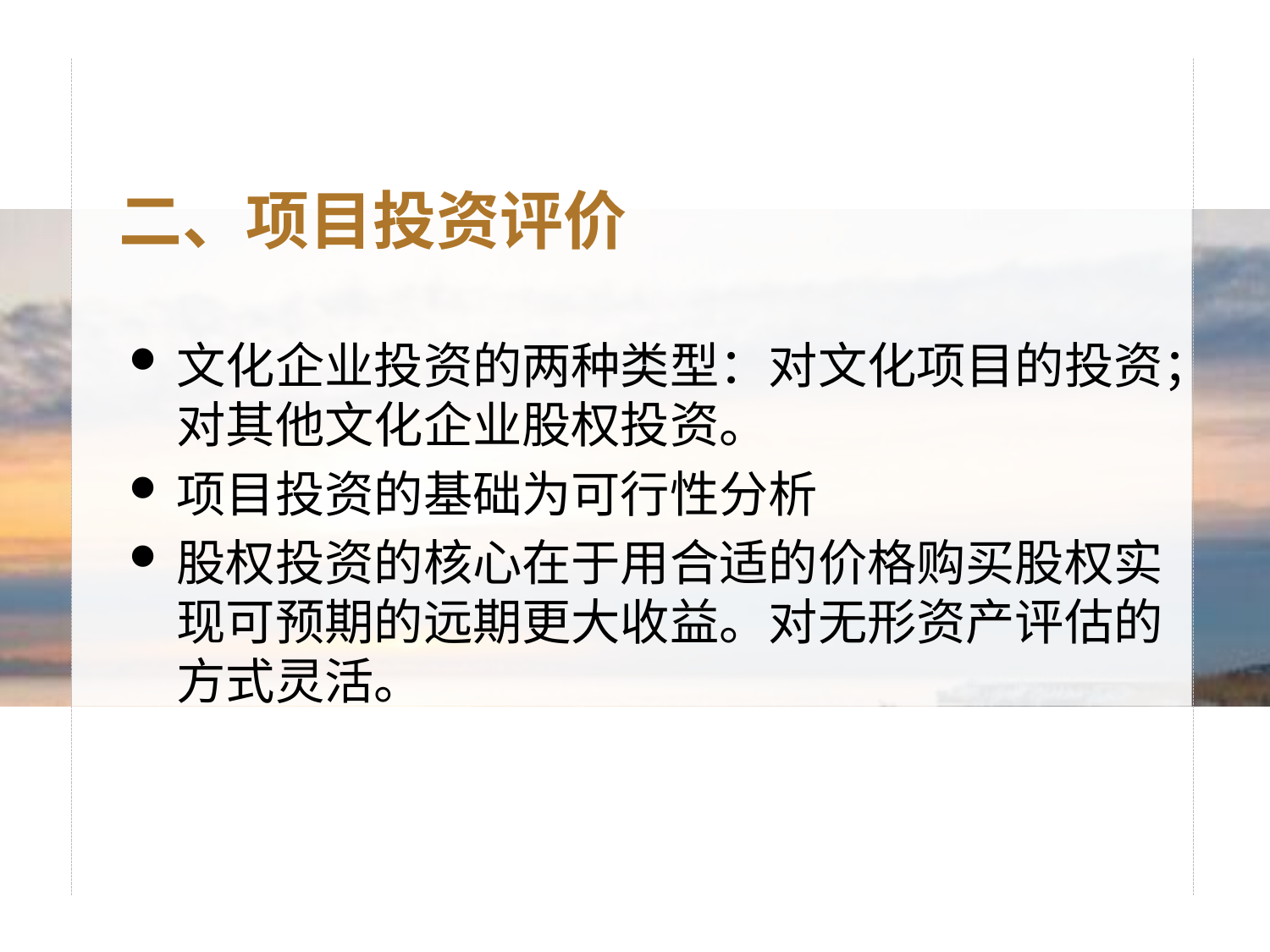

二、项目投资评价
文化企业投资的两种类型：对文化项目的投资；对其他文化企业股权投资。
项目投资的基础为可行性分析
股权投资的核心在于用合适的价格购买股权实现可预期的远期更大收益。对无形资产评估的方式灵活。